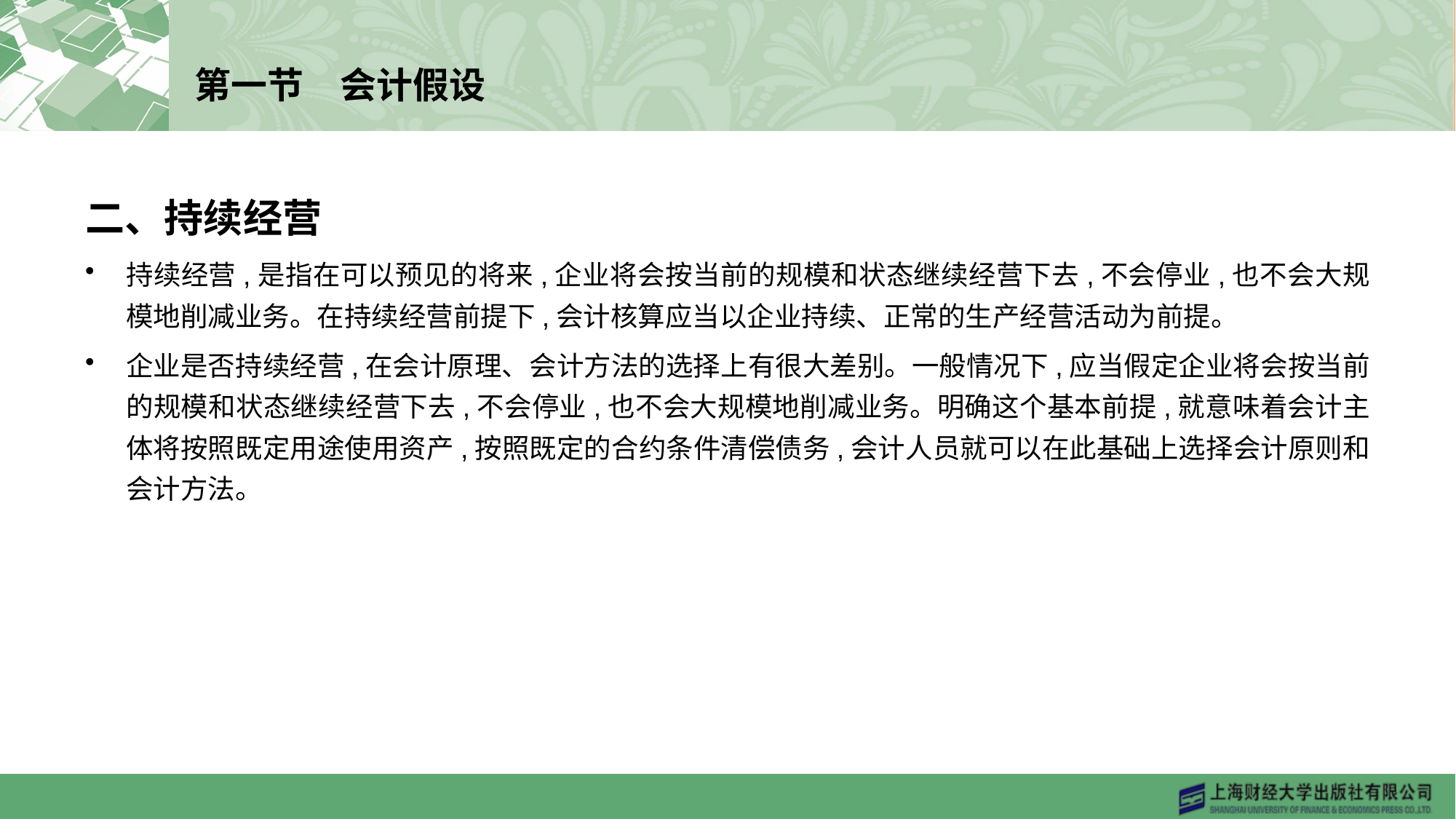

# 第一节　会计假设
二、持续经营
持续经营,是指在可以预见的将来,企业将会按当前的规模和状态继续经营下去,不会停业,也不会大规模地削减业务。在持续经营前提下,会计核算应当以企业持续、正常的生产经营活动为前提。
企业是否持续经营,在会计原理、会计方法的选择上有很大差别。一般情况下,应当假定企业将会按当前的规模和状态继续经营下去,不会停业,也不会大规模地削减业务。明确这个基本前提,就意味着会计主体将按照既定用途使用资产,按照既定的合约条件清偿债务,会计人员就可以在此基础上选择会计原则和会计方法。